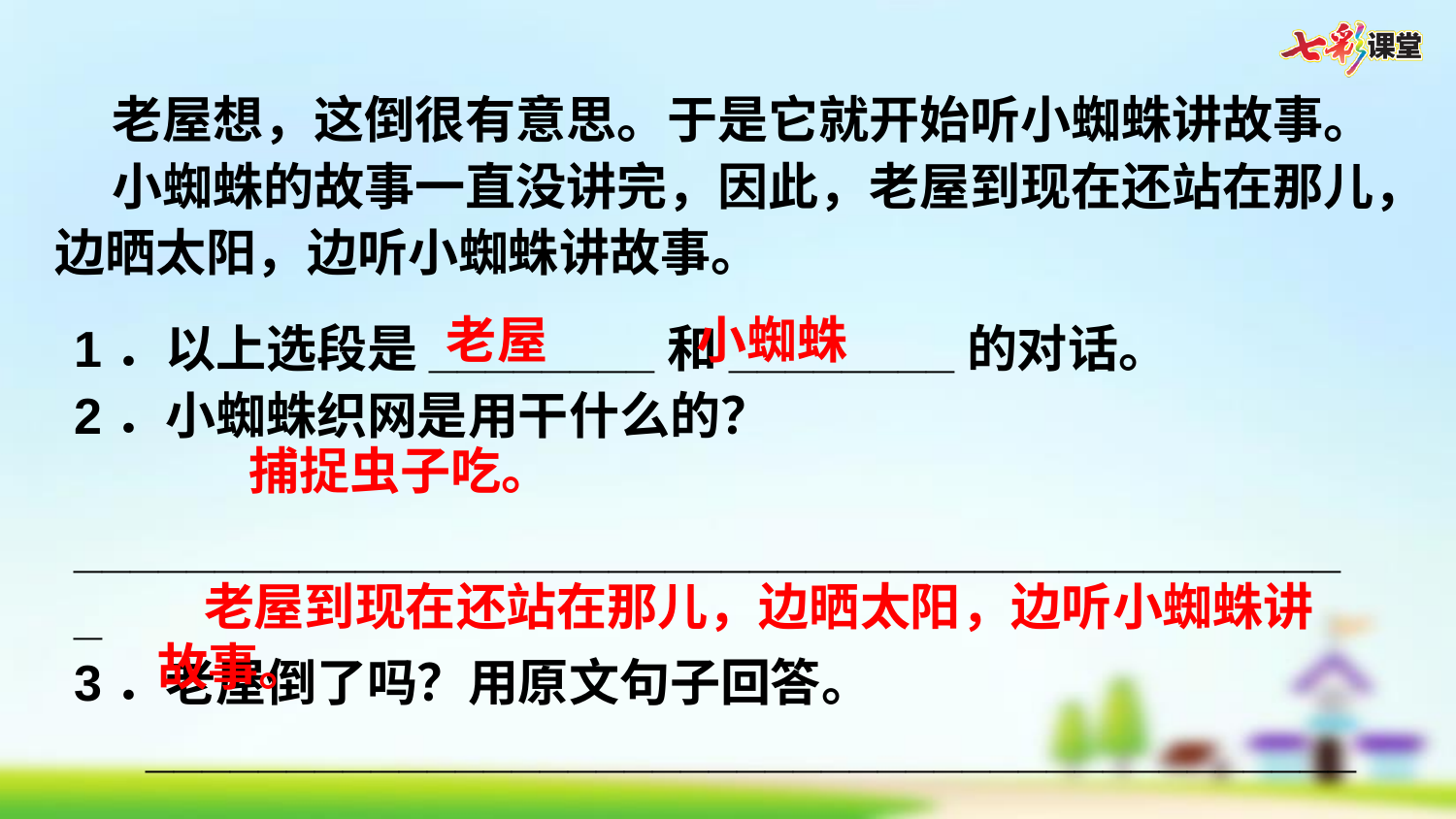

老屋想，这倒很有意思。于是它就开始听小蜘蛛讲故事。
    小蜘蛛的故事一直没讲完，因此，老屋到现在还站在那儿，边晒太阳，边听小蜘蛛讲故事。
老屋
小蜘蛛
1．以上选段是________和________的对话。
2．小蜘蛛织网是用干什么的？
   ______________________________________________
3．老屋倒了吗？用原文句子回答。
_______________________________________________
_______________________________________________
捕捉虫子吃。
   老屋到现在还站在那儿，边晒太阳，边听小蜘蛛讲故事。